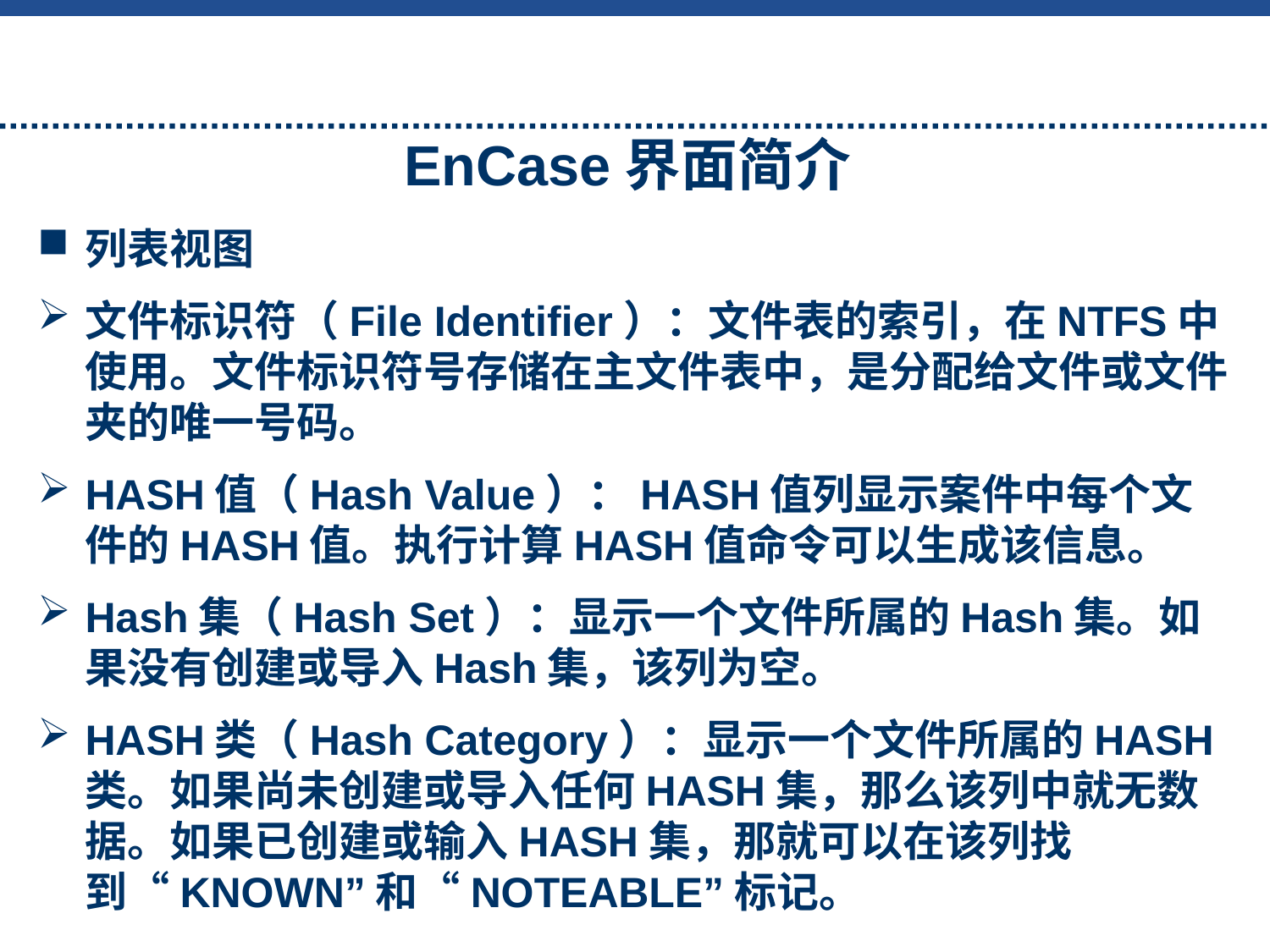

EnCase界面简介
列表视图
文件标识符（File Identifier）：文件表的索引，在NTFS中使用。文件标识符号存储在主文件表中，是分配给文件或文件夹的唯一号码。
HASH值（Hash Value）：HASH值列显示案件中每个文件的HASH值。执行计算HASH值命令可以生成该信息。
Hash集（Hash Set）：显示一个文件所属的Hash集。如果没有创建或导入Hash集，该列为空。
HASH类（Hash Category）：显示一个文件所属的HASH类。如果尚未创建或导入任何HASH集，那么该列中就无数据。如果已创建或输入HASH集，那就可以在该列找到“KNOWN”和“NOTEABLE”标记。